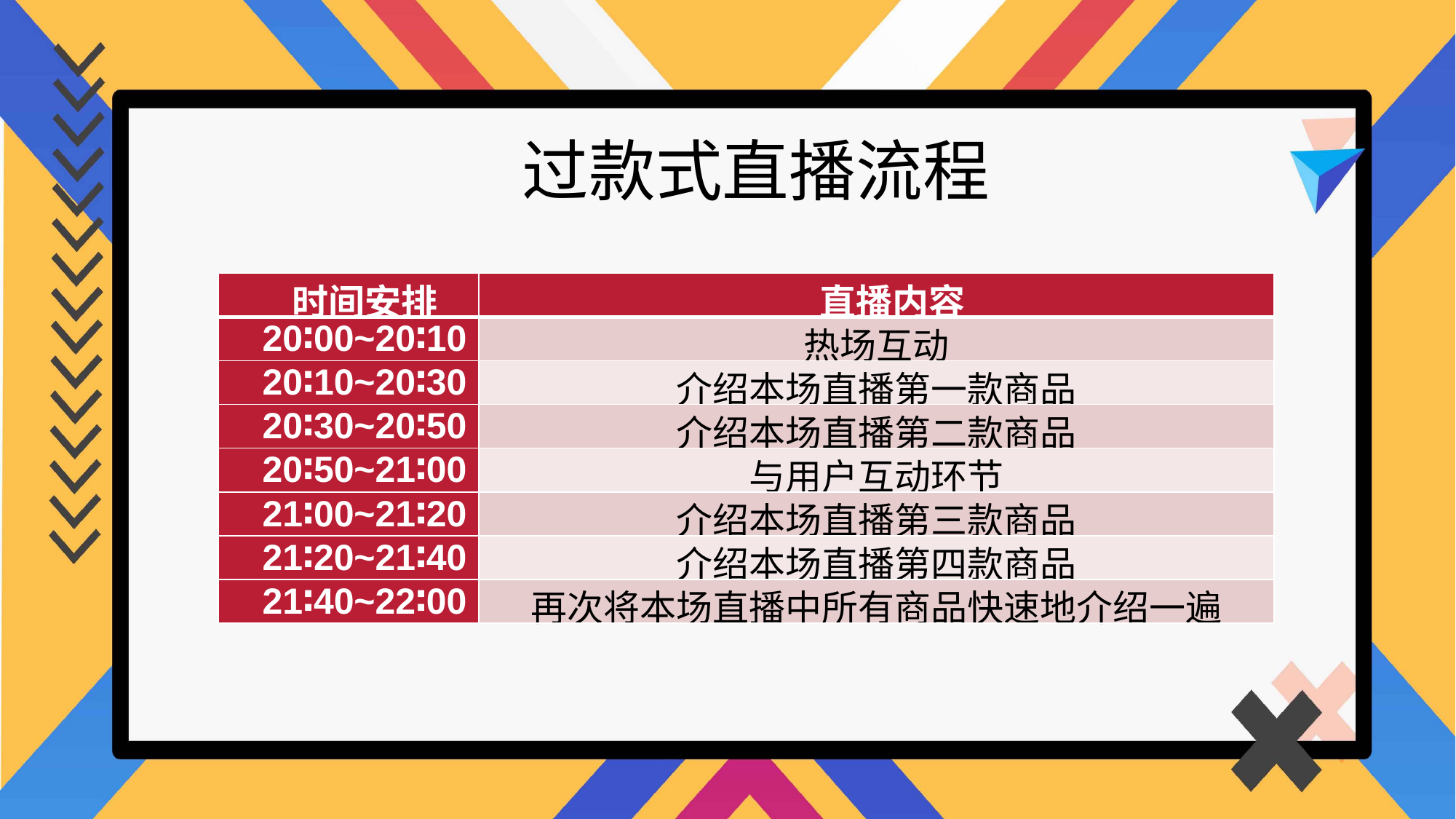

过款式直播流程
| 时间安排 | 直播内容 |
| --- | --- |
| 20∶00~20∶10 | 热场互动 |
| 20∶10~20∶30 | 介绍本场直播第一款商品 |
| 20∶30~20∶50 | 介绍本场直播第二款商品 |
| 20∶50~21∶00 | 与用户互动环节 |
| 21∶00~21∶20 | 介绍本场直播第三款商品 |
| 21∶20~21∶40 | 介绍本场直播第四款商品 |
| 21∶40~22∶00 | 再次将本场直播中所有商品快速地介绍一遍 |